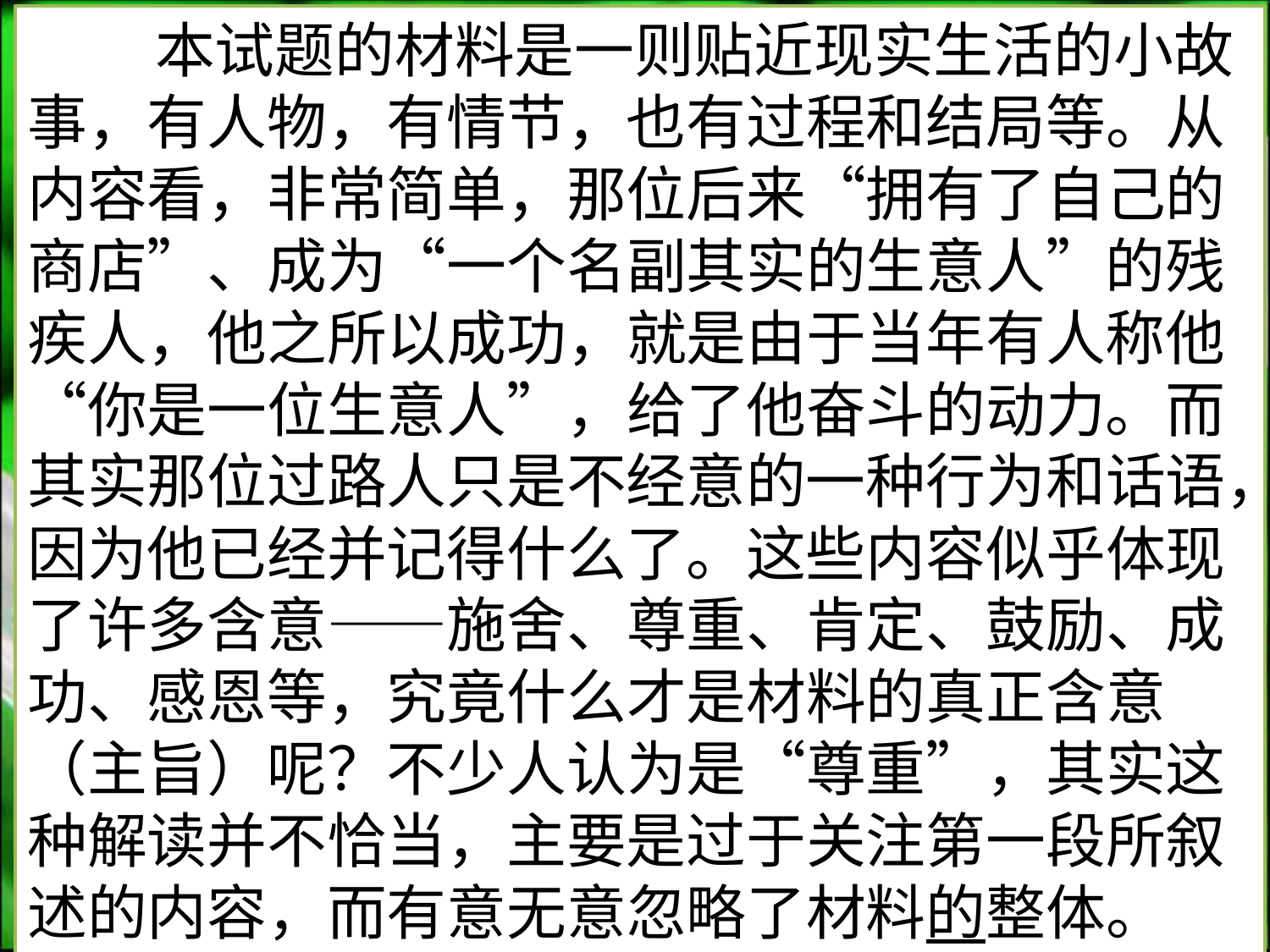

本试题的材料是一则贴近现实生活的小故事，有人物，有情节，也有过程和结局等。从内容看，非常简单，那位后来“拥有了自己的商店”、成为“一个名副其实的生意人”的残疾人，他之所以成功，就是由于当年有人称他“你是一位生意人”，给了他奋斗的动力。而其实那位过路人只是不经意的一种行为和话语，因为他已经并记得什么了。这些内容似乎体现了许多含意——施舍、尊重、肯定、鼓励、成功、感恩等，究竟什么才是材料的真正含意（主旨）呢？不少人认为是“尊重”，其实这种解读并不恰当，主要是过于关注第一段所叙述的内容，而有意无意忽略了材料的整体。